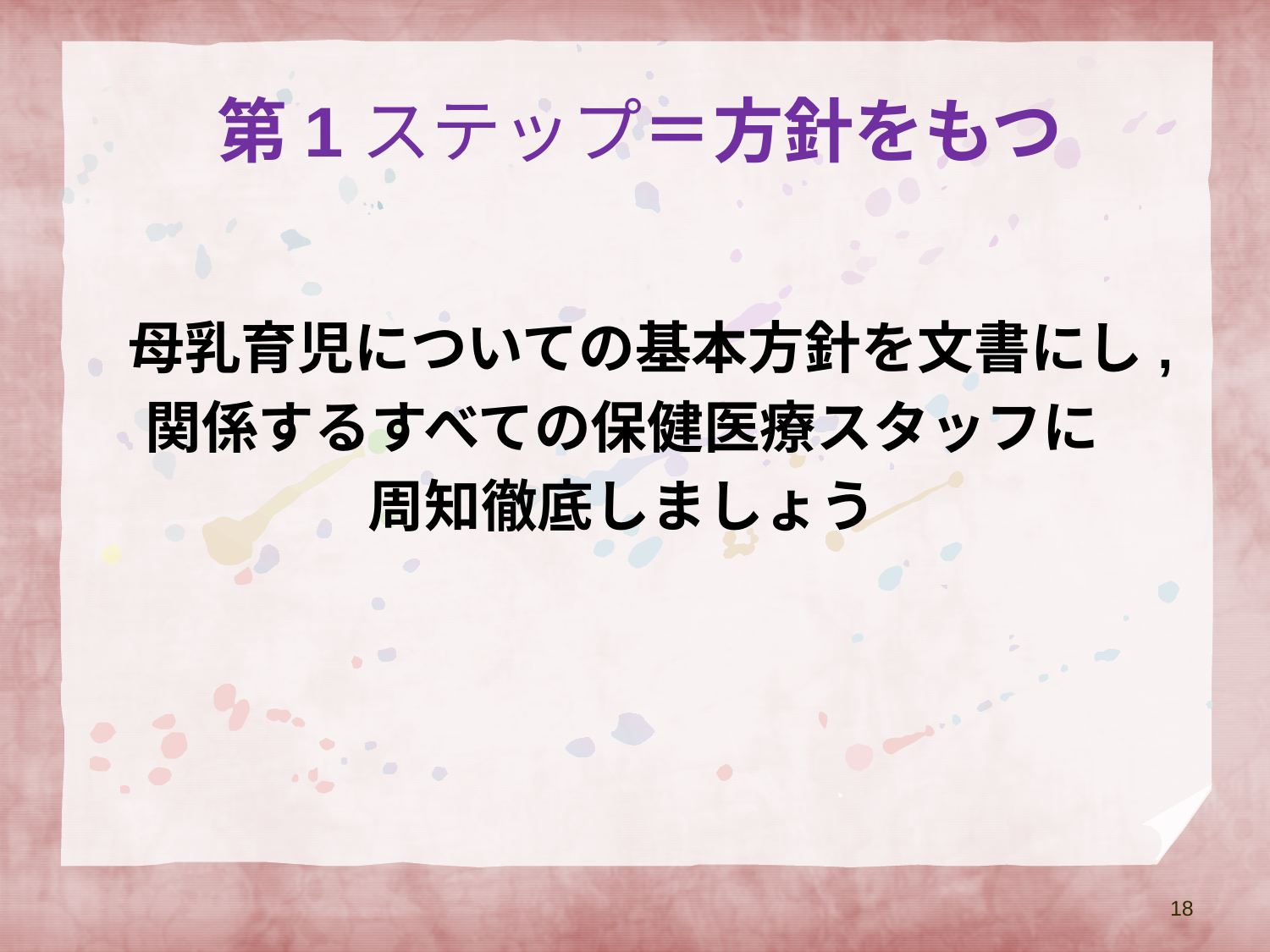

# 第1ステップ＝方針をもつ
　母乳育児についての基本方針を文書にし,
関係するすべての保健医療スタッフに
周知徹底しましょう
18